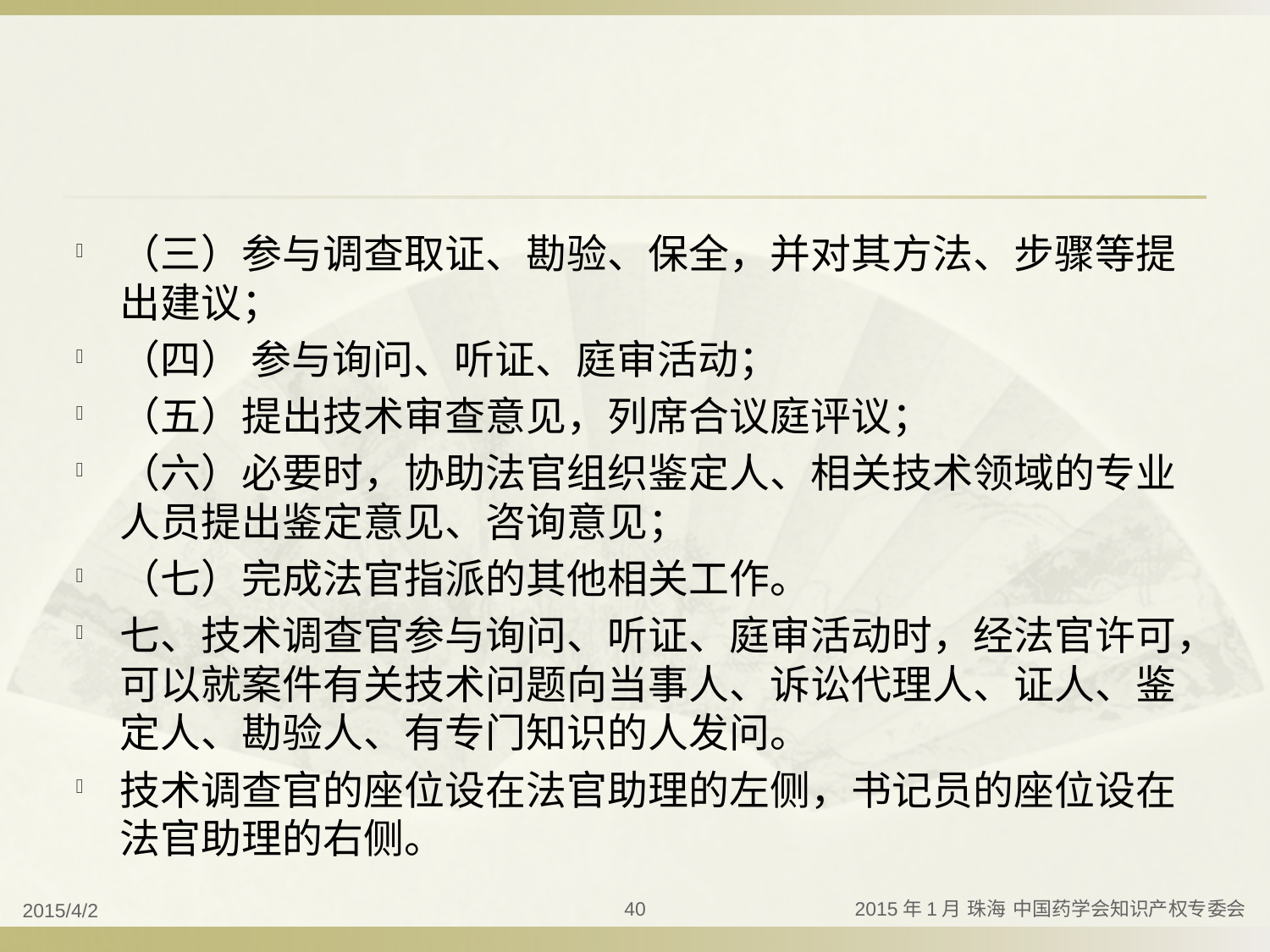

#
（三）参与调查取证、勘验、保全，并对其方法、步骤等提出建议；
（四） 参与询问、听证、庭审活动；
（五）提出技术审查意见，列席合议庭评议；
（六）必要时，协助法官组织鉴定人、相关技术领域的专业人员提出鉴定意见、咨询意见；
（七）完成法官指派的其他相关工作。
七、技术调查官参与询问、听证、庭审活动时，经法官许可，可以就案件有关技术问题向当事人、诉讼代理人、证人、鉴定人、勘验人、有专门知识的人发问。
技术调查官的座位设在法官助理的左侧，书记员的座位设在法官助理的右侧。
2015/4/2
40
2015年1月 珠海 中国药学会知识产权专委会